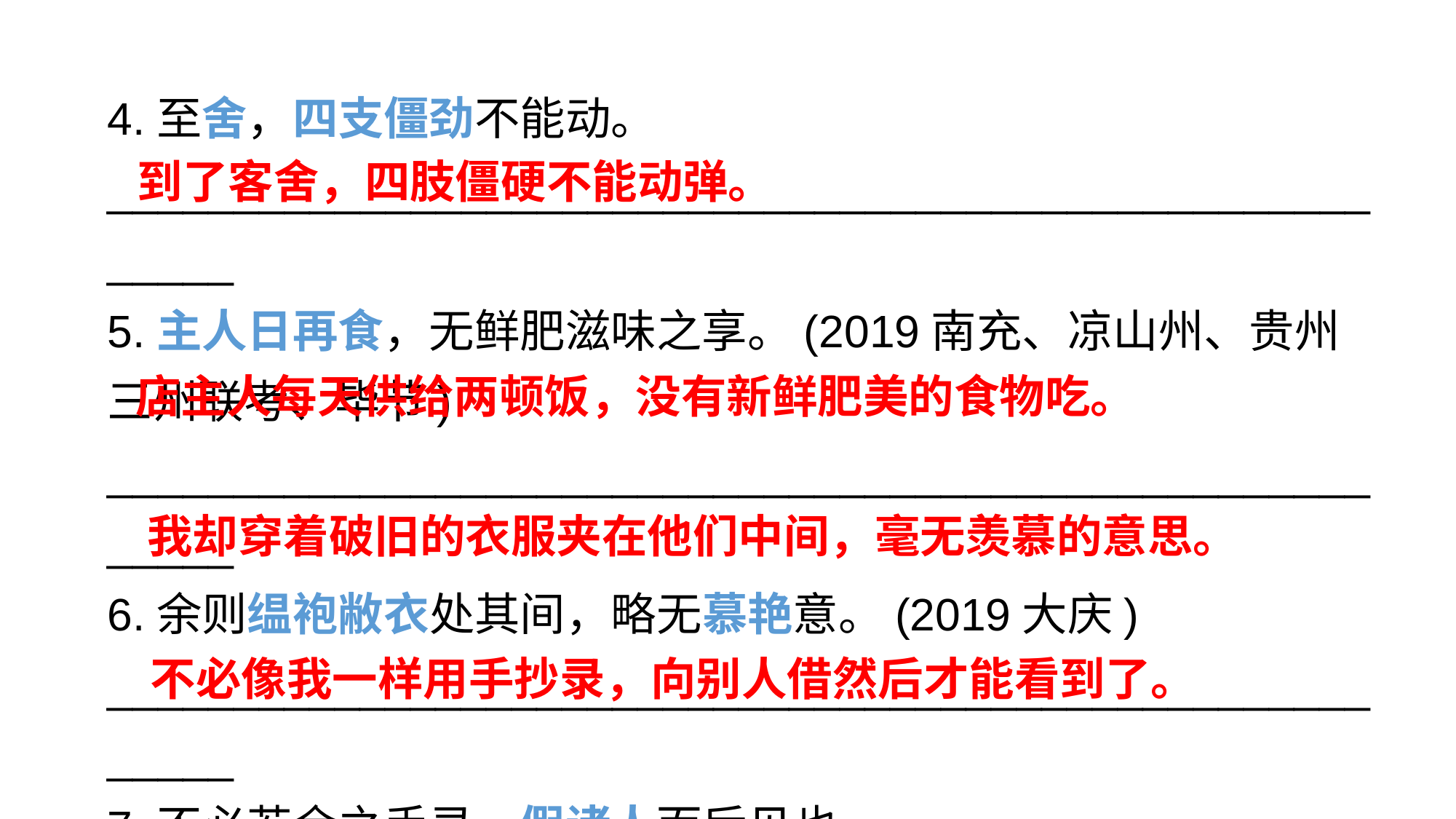

4.至舍，四支僵劲不能动。
_______________________________________________________
5.主人日再食，无鲜肥滋味之享。(2019南充、凉山州、贵州三州联考、毕节)
_______________________________________________________
6.余则缊袍敝衣处其间，略无慕艳意。(2019大庆)
_______________________________________________________
7.不必若余之手录，假诸人而后见也。
_______________________________________________________
到了客舍，四肢僵硬不能动弹。
店主人每天供给两顿饭，没有新鲜肥美的食物吃。
我却穿着破旧的衣服夹在他们中间，毫无羡慕的意思。
不必像我一样用手抄录，向别人借然后才能看到了。